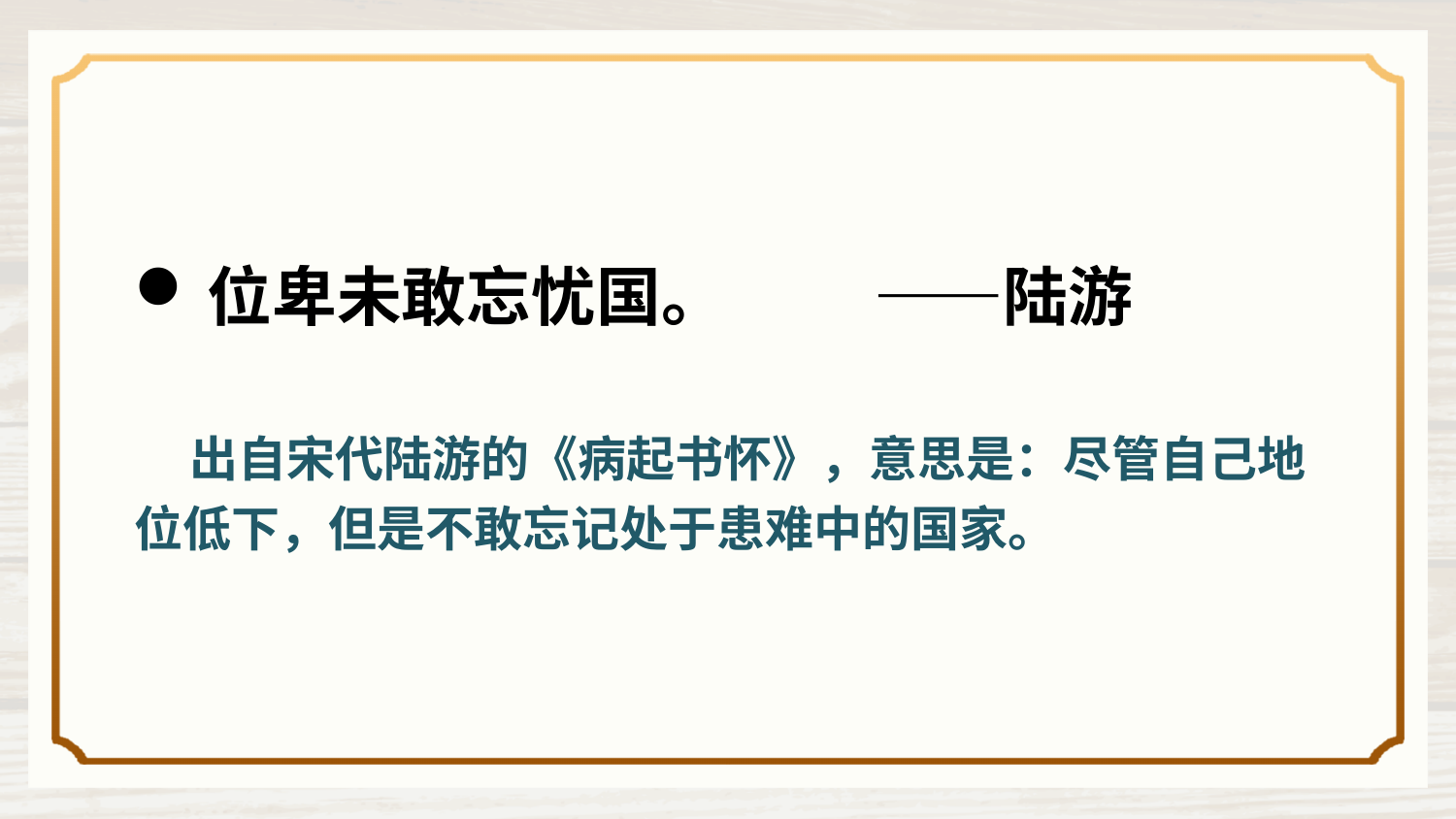

位卑未敢忘忧国。          ——陆游
    出自宋代陆游的《病起书怀》，意思是：尽管自己地位低下，但是不敢忘记处于患难中的国家。